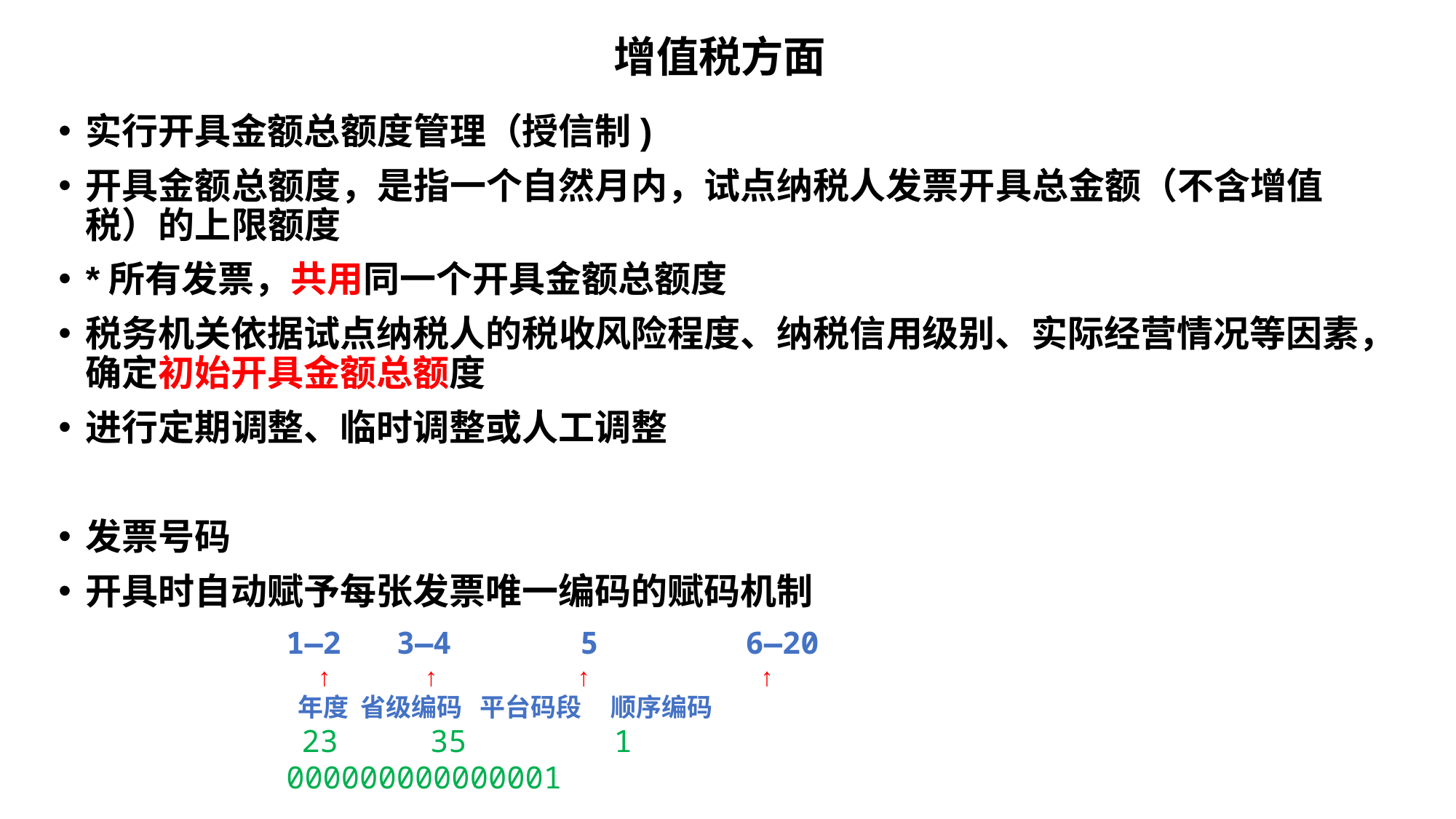

# 增值税方面
实行开具金额总额度管理（授信制)
开具金额总额度，是指一个自然月内，试点纳税人发票开具总金额（不含增值税）的上限额度
*所有发票，共用同一个开具金额总额度
税务机关依据试点纳税人的税收风险程度、纳税信用级别、实际经营情况等因素，确定初始开具金额总额度
进行定期调整、临时调整或人工调整

发票号码
开具时自动赋予每张发票唯一编码的赋码机制

1—2   3—4       5        6—20
  ↑      ↑         ↑           ↑
 年度  省级编码   平台码段     顺序编码
 23     35        1     000000000000001